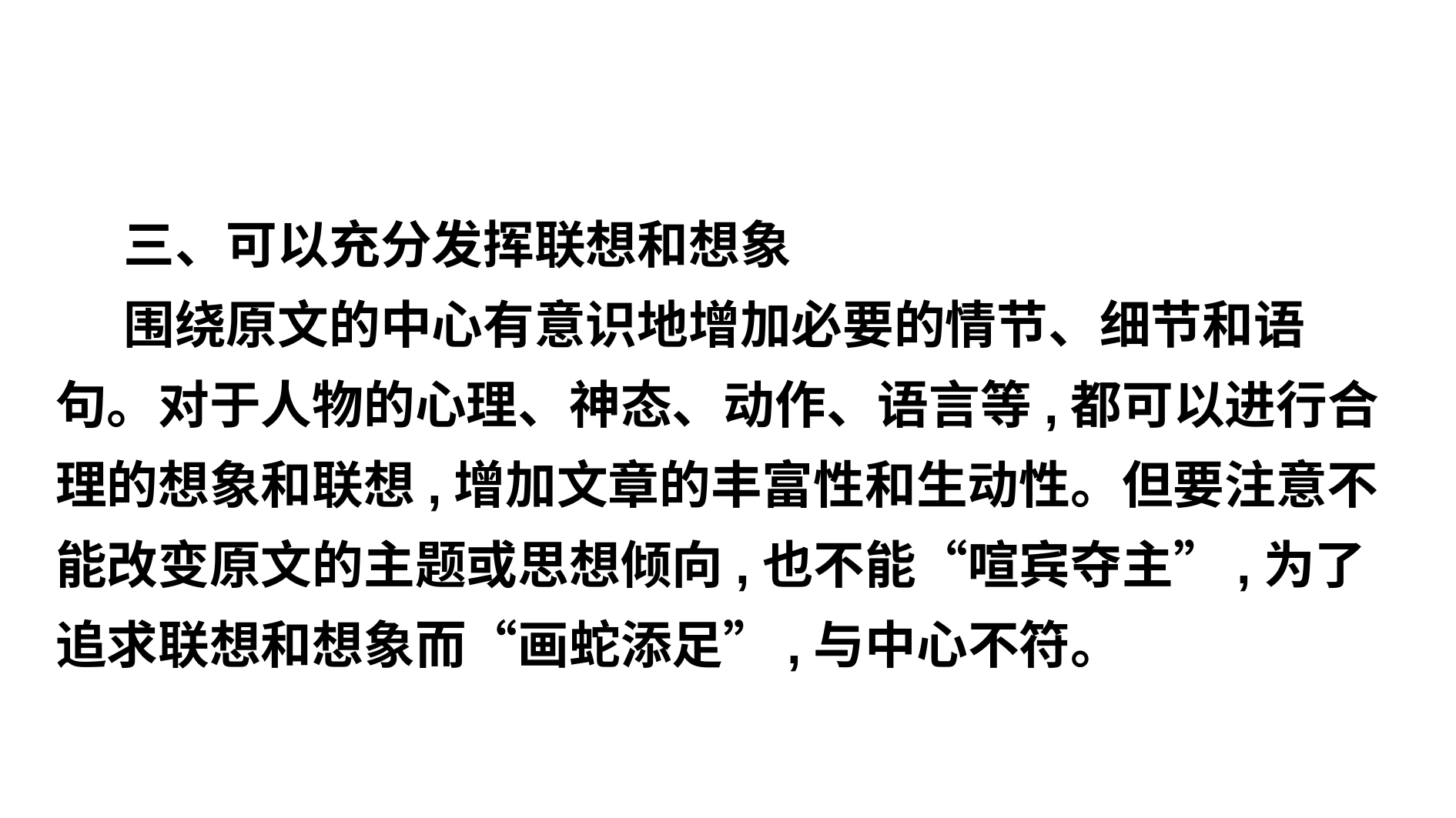

三、可以充分发挥联想和想象
围绕原文的中心有意识地增加必要的情节、细节和语句。对于人物的心理、神态、动作、语言等,都可以进行合理的想象和联想,增加文章的丰富性和生动性。但要注意不能改变原文的主题或思想倾向,也不能“喧宾夺主”,为了追求联想和想象而“画蛇添足”,与中心不符。